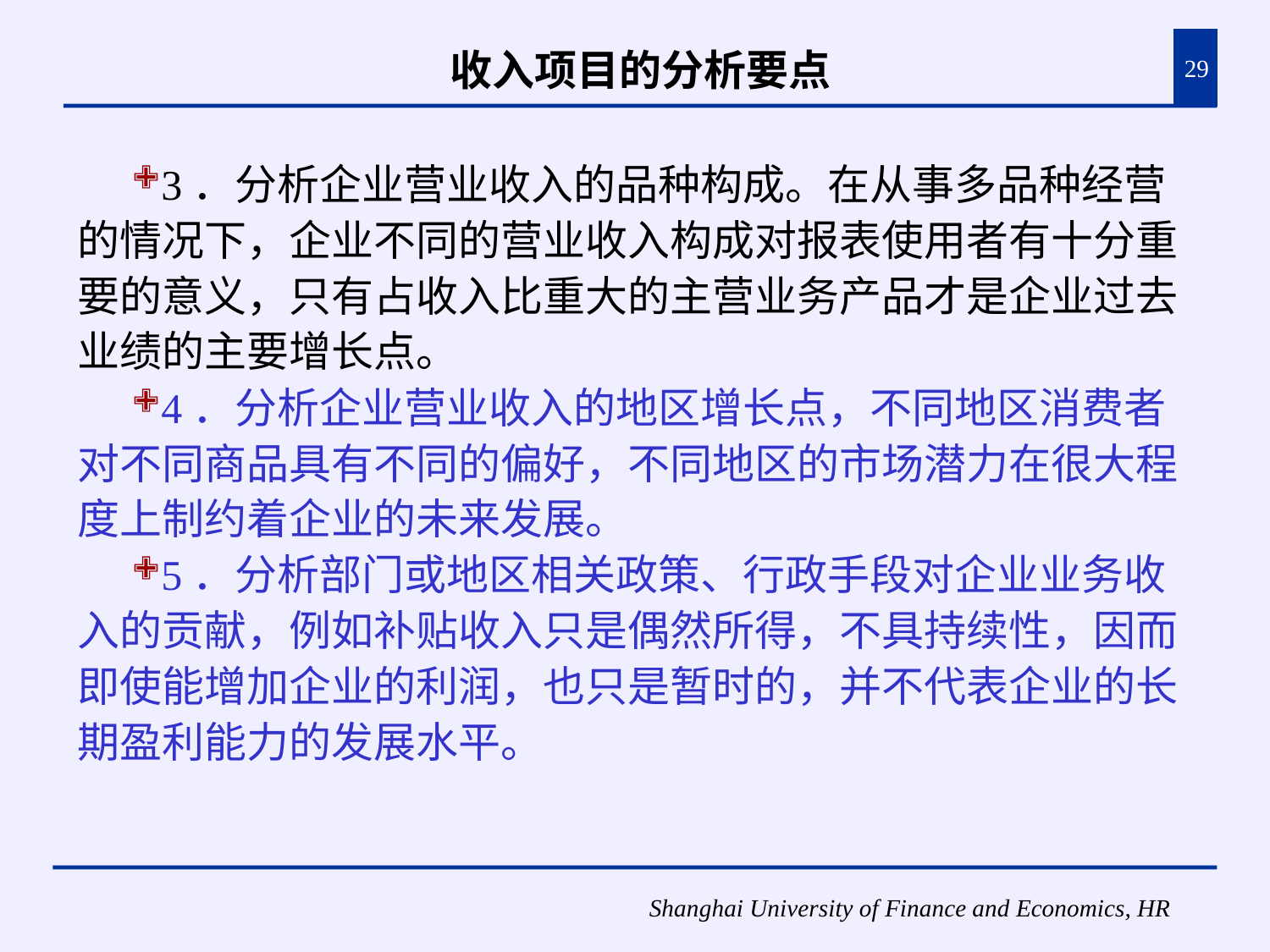

# 收入项目的分析要点
29
3．分析企业营业收入的品种构成。在从事多品种经营的情况下，企业不同的营业收入构成对报表使用者有十分重要的意义，只有占收入比重大的主营业务产品才是企业过去业绩的主要增长点。
4．分析企业营业收入的地区增长点，不同地区消费者对不同商品具有不同的偏好，不同地区的市场潜力在很大程度上制约着企业的未来发展。
5．分析部门或地区相关政策、行政手段对企业业务收入的贡献，例如补贴收入只是偶然所得，不具持续性，因而即使能增加企业的利润，也只是暂时的，并不代表企业的长期盈利能力的发展水平。